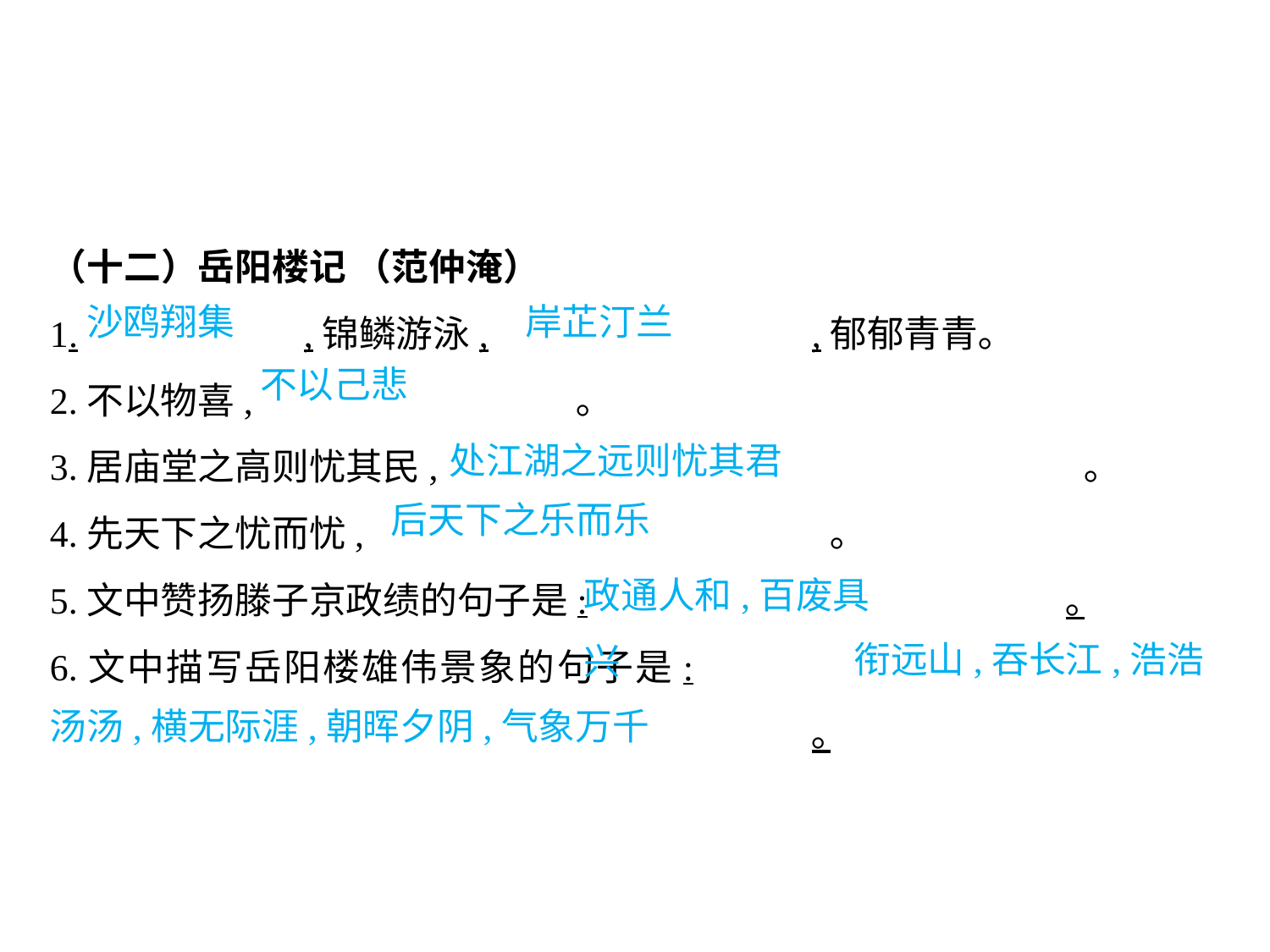

（十二）岳阳楼记 （范仲淹）
1.		,锦鳞游泳,			,郁郁青青｡
2.不以物喜,			 ｡
3.居庙堂之高则忧其民,					 ｡
4.先天下之忧而忧,				 ｡
5.文中赞扬滕子京政绩的句子是:				｡
6.文中描写岳阳楼雄伟景象的句子是:											｡
沙鸥翔集		       岸芷汀兰
不以己悲
处江湖之远则忧其君
后天下之乐而乐
政通人和,百废具兴
						    衔远山,吞长江,浩浩汤汤,横无际涯,朝晖夕阴,气象万千